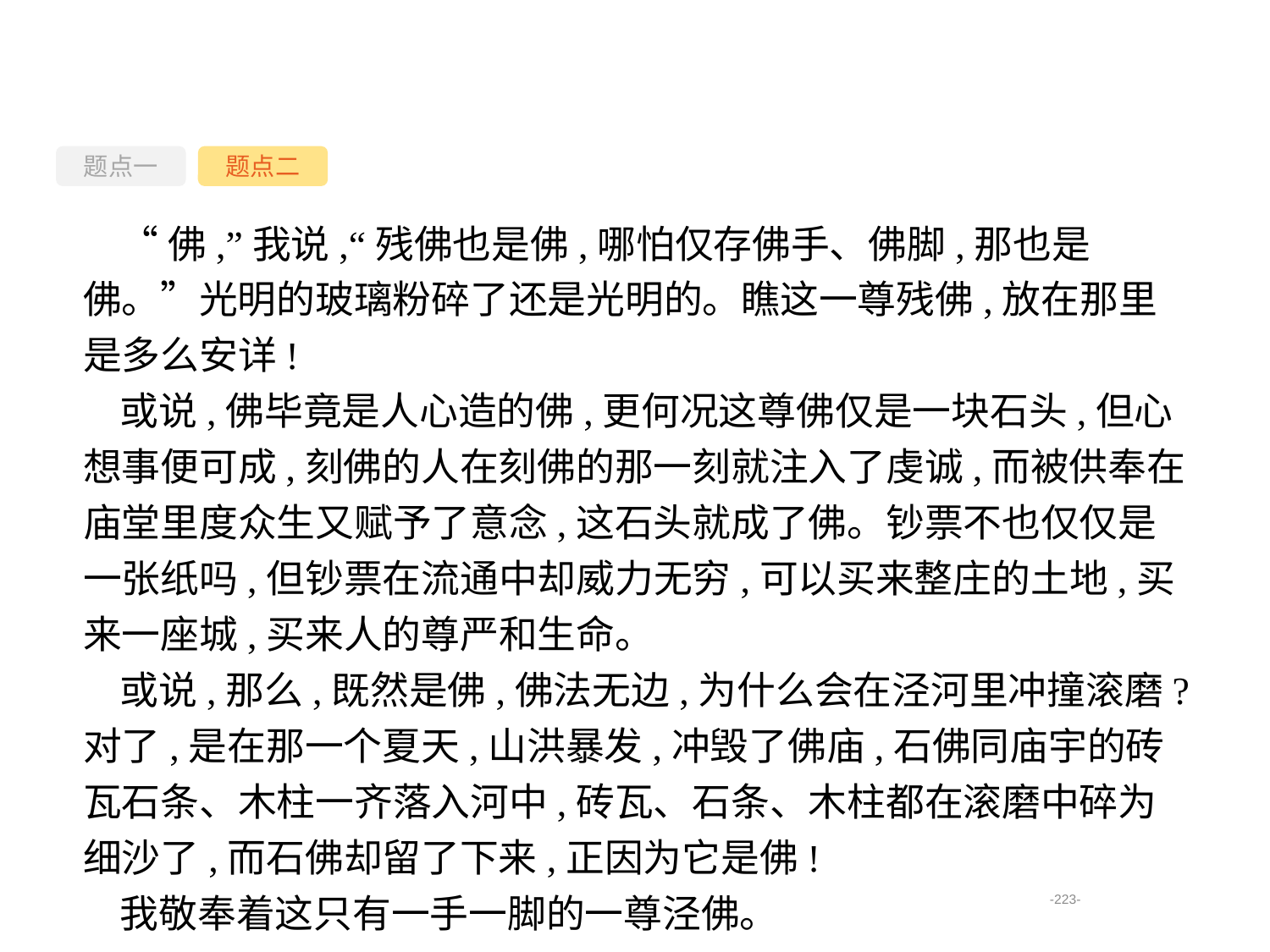

题点一
题点二
“佛,”我说,“残佛也是佛,哪怕仅存佛手、佛脚,那也是佛。”光明的玻璃粉碎了还是光明的。瞧这一尊残佛,放在那里是多么安详!
或说,佛毕竟是人心造的佛,更何况这尊佛仅是一块石头,但心想事便可成,刻佛的人在刻佛的那一刻就注入了虔诚,而被供奉在庙堂里度众生又赋予了意念,这石头就成了佛。钞票不也仅仅是一张纸吗,但钞票在流通中却威力无穷,可以买来整庄的土地,买来一座城,买来人的尊严和生命。
或说,那么,既然是佛,佛法无边,为什么会在泾河里冲撞滚磨?对了,是在那一个夏天,山洪暴发,冲毁了佛庙,石佛同庙宇的砖瓦石条、木柱一齐落入河中,砖瓦、石条、木柱都在滚磨中碎为细沙了,而石佛却留了下来,正因为它是佛!
我敬奉着这只有一手一脚的一尊泾佛。
-223-